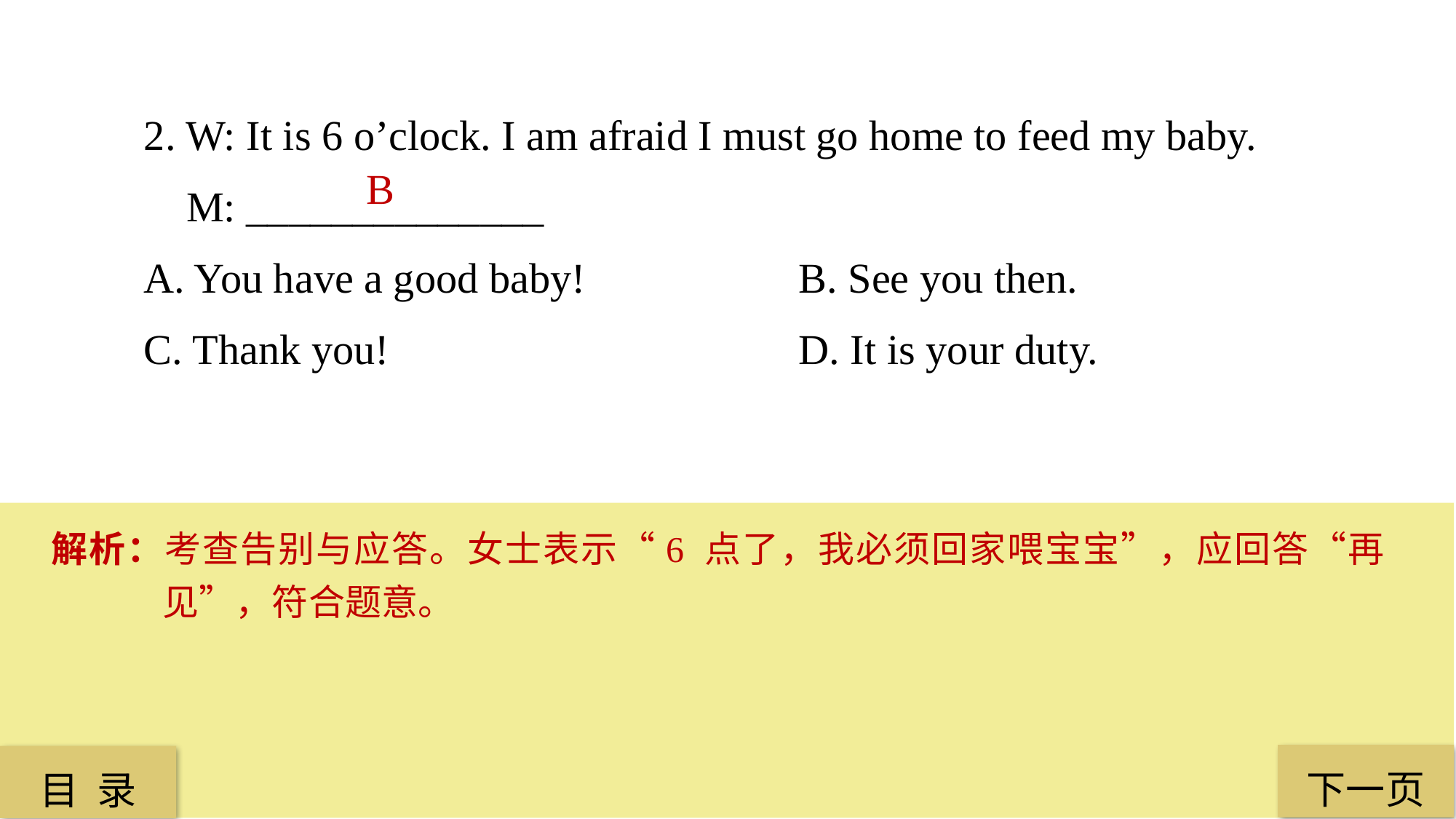

2. W: It is 6 o’clock. I am afraid I must go home to feed my baby.
    M: ______________
A. You have a good baby! 		B. See you then.
C. Thank you! 				D. It is your duty.
 B
解析：考查告别与应答。女士表示“6 点了，我必须回家喂宝宝”，应回答“再见”，符合题意。